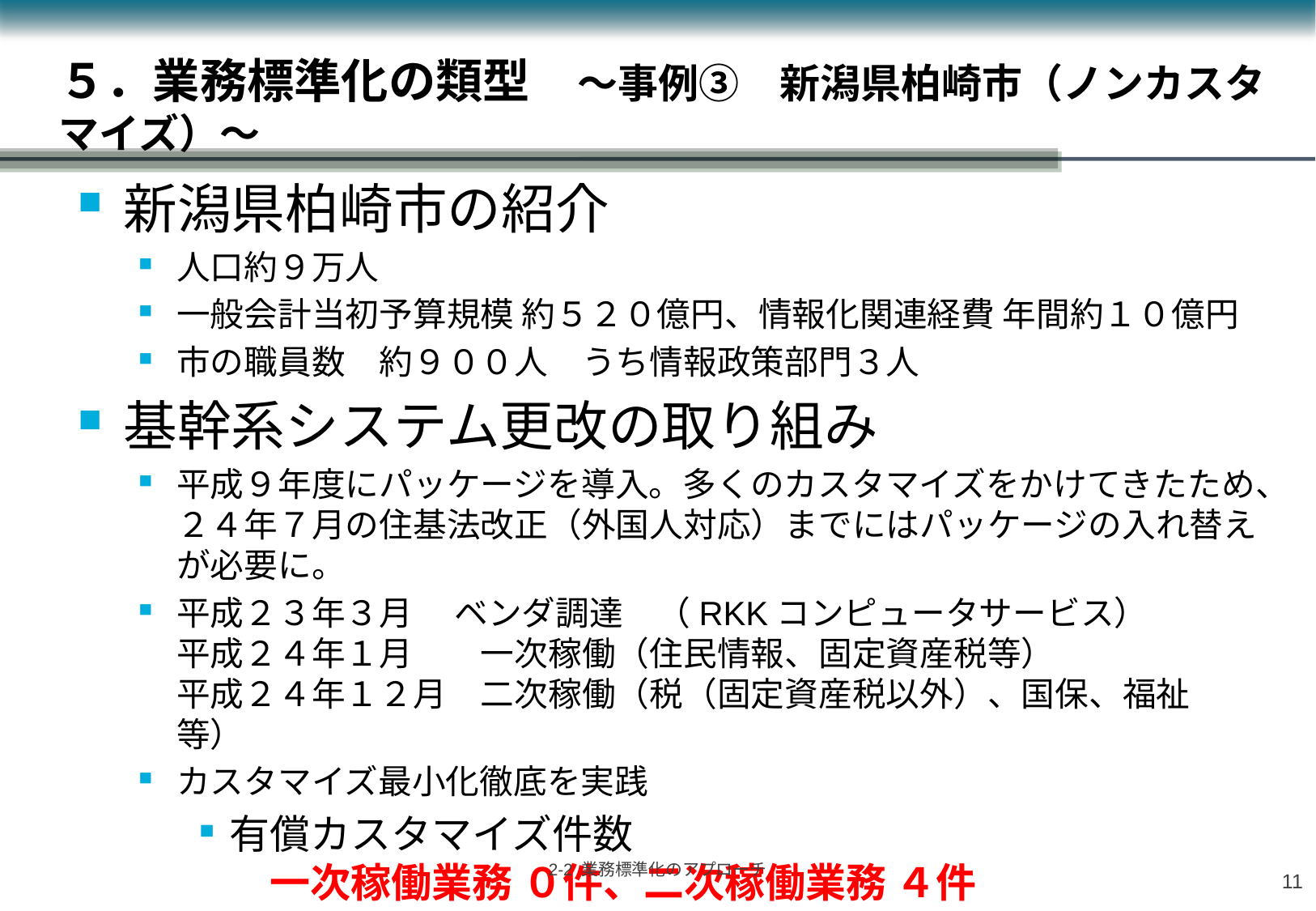

# ５．業務標準化の類型　～事例③　新潟県柏崎市（ノンカスタマイズ）～
新潟県柏崎市の紹介
人口約９万人
一般会計当初予算規模 約５２０億円、情報化関連経費 年間約１０億円
市の職員数　約９００人　うち情報政策部門３人
基幹系システム更改の取り組み
平成９年度にパッケージを導入。多くのカスタマイズをかけてきたため、２４年７月の住基法改正（外国人対応）までにはパッケージの入れ替えが必要に。
平成２３年３月　 ベンダ調達　（RKKコンピュータサービス）
平成２４年１月　　一次稼働（住民情報、固定資産税等）
平成２４年１２月　二次稼働（税（固定資産税以外）、国保、福祉等）
カスタマイズ最小化徹底を実践
有償カスタマイズ件数
　一次稼働業務 ０件、二次稼働業務 ４件
11
2-2 業務標準化のアプローチ